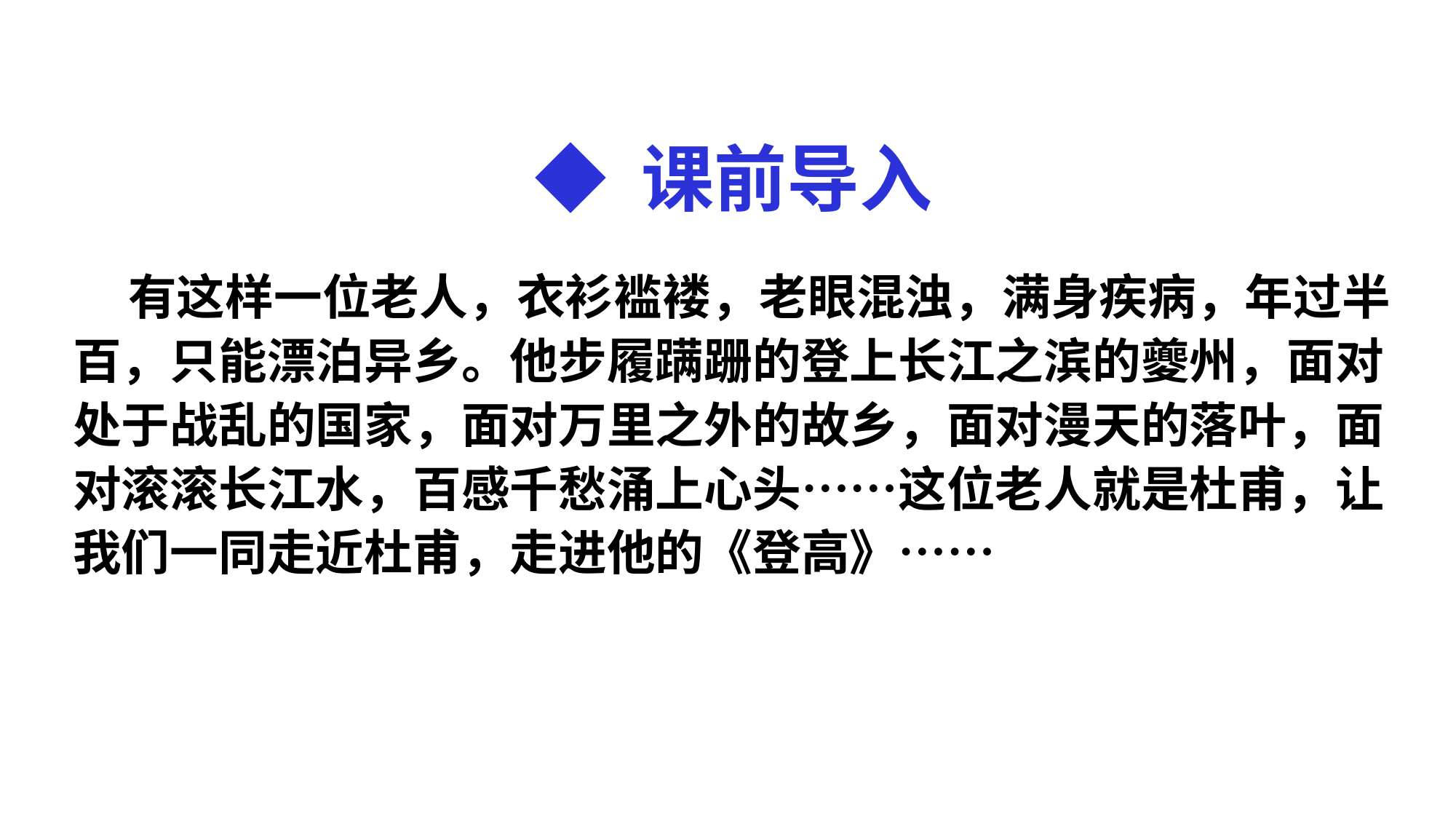

◆ 课前导入
    有这样一位老人，衣衫褴褛，老眼混浊，满身疾病，年过半百，只能漂泊异乡。他步履蹒跚的登上长江之滨的夔州，面对处于战乱的国家，面对万里之外的故乡，面对漫天的落叶，面对滚滚长江水，百感千愁涌上心头……这位老人就是杜甫，让我们一同走近杜甫，走进他的《登高》……